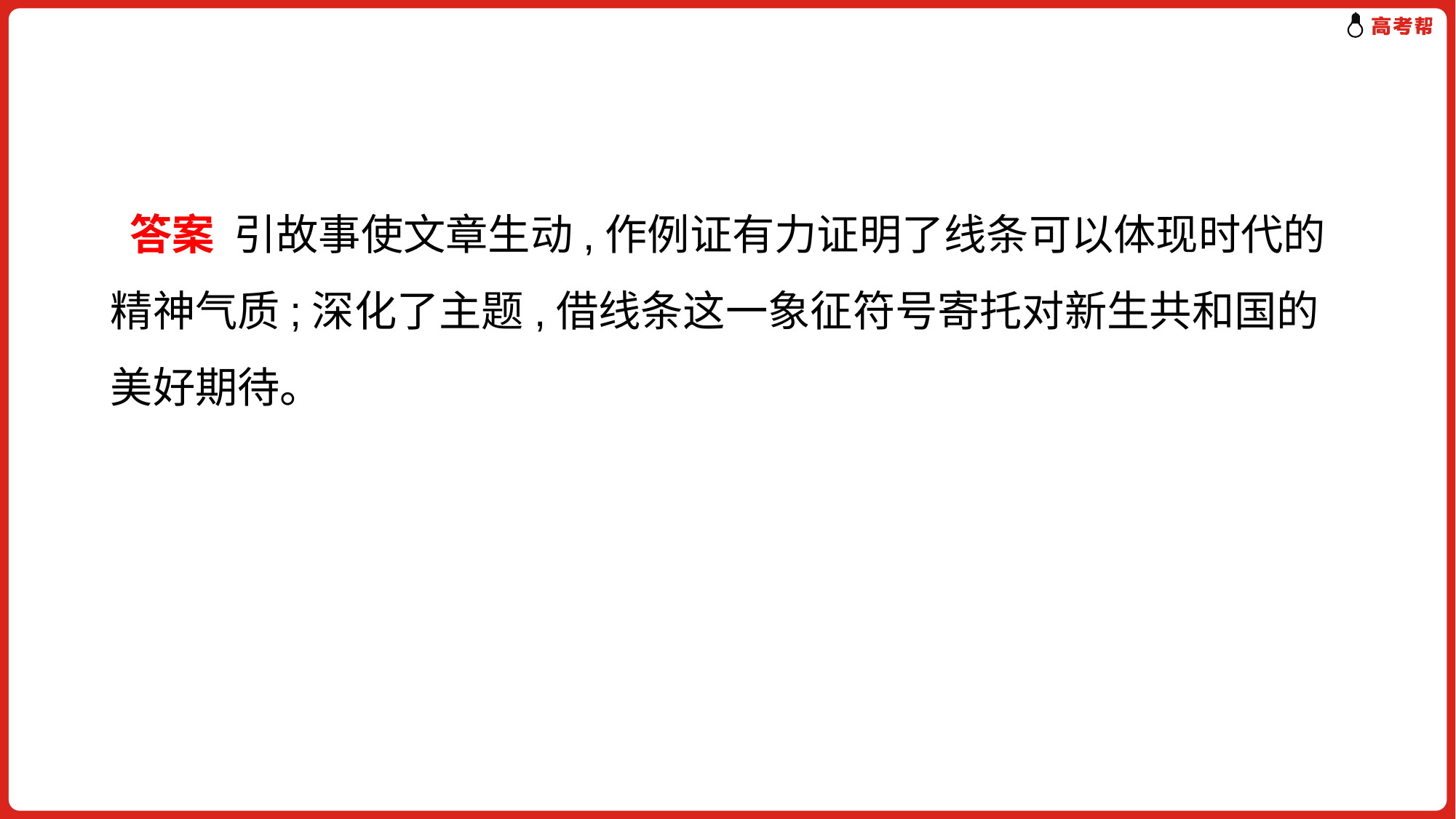

答案  引故事使文章生动,作例证有力证明了线条可以体现时代的精神气质;深化了主题,借线条这一象征符号寄托对新生共和国的美好期待。